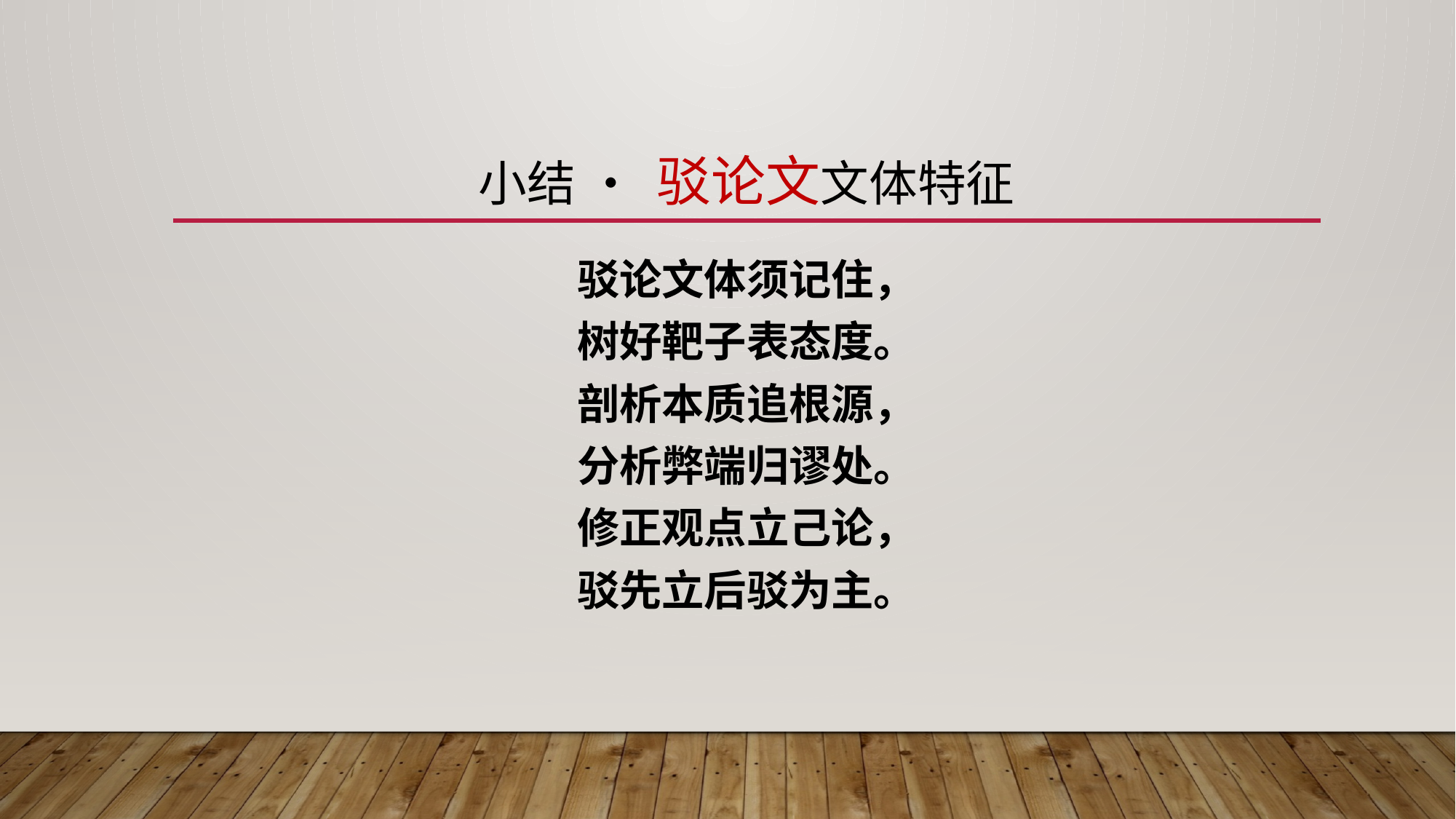

# 小结 •  驳论文文体特征
驳论文体须记住，
树好靶子表态度。
剖析本质追根源，
分析弊端归谬处。
修正观点立己论，
驳先立后驳为主。